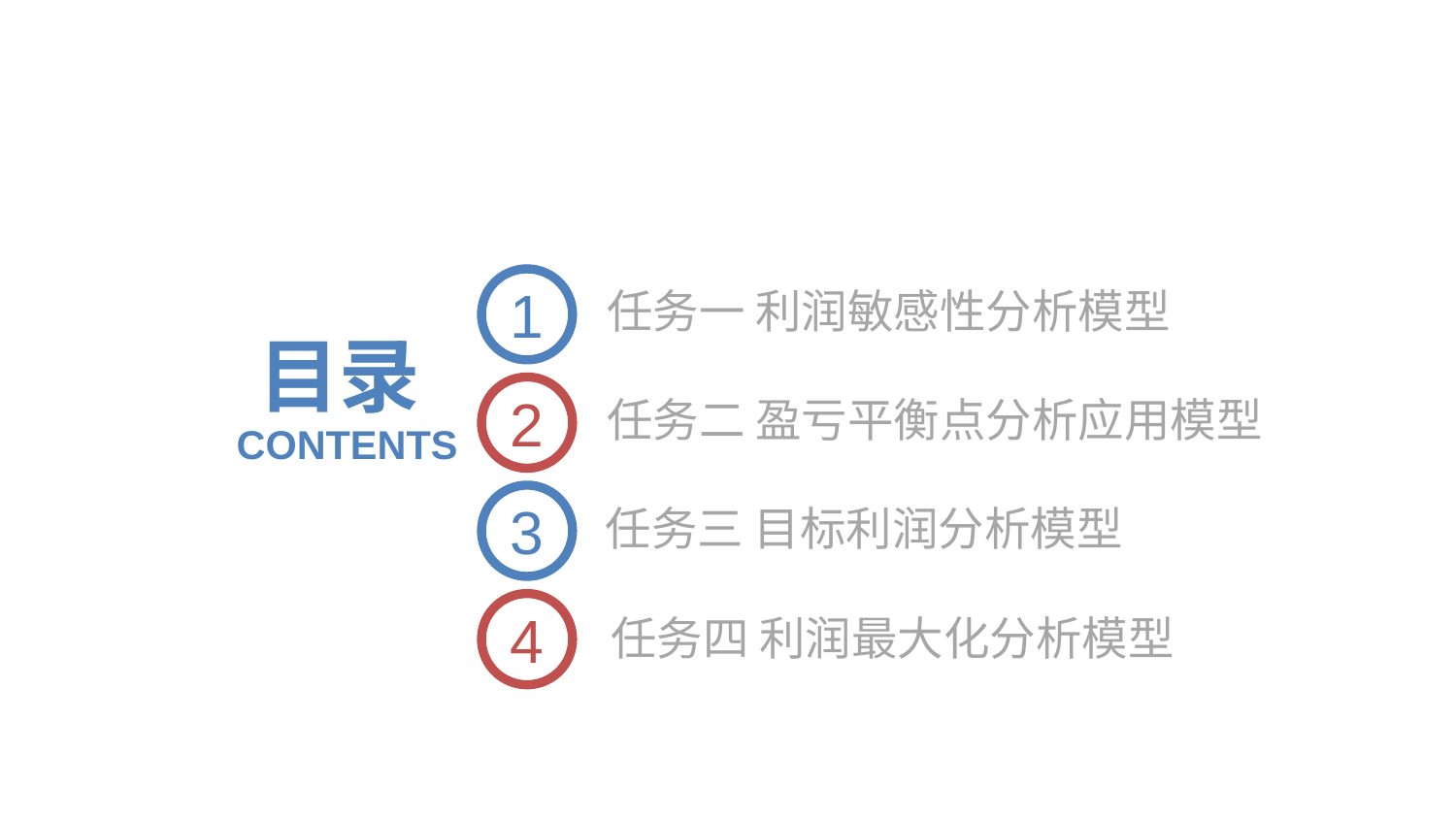

1
任务一 利润敏感性分析模型
目录
2
任务二 盈亏平衡点分析应用模型
CONTENTS
3
任务三 目标利润分析模型
4
任务四 利润最大化分析模型